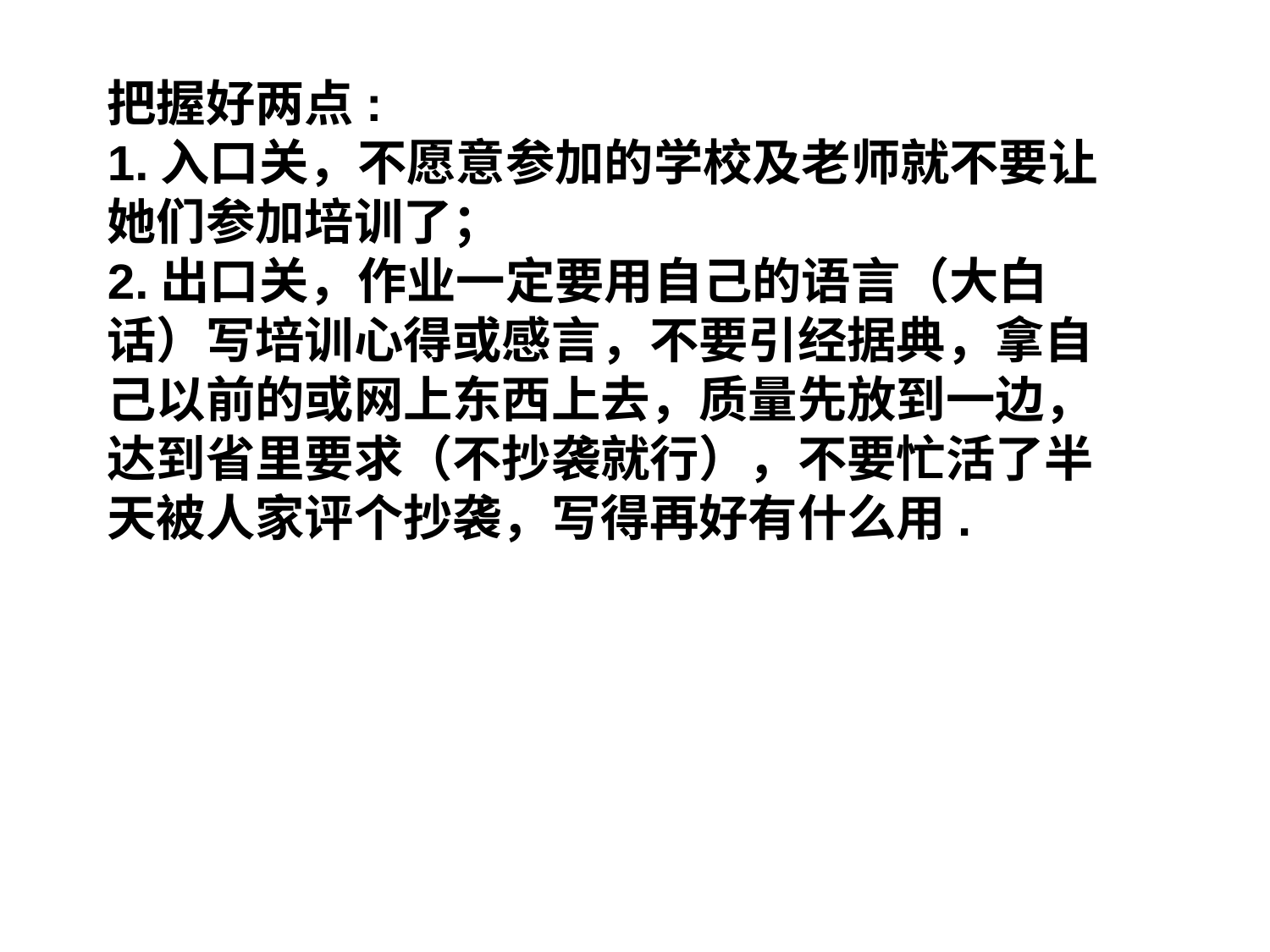

把握好两点:
1.入口关，不愿意参加的学校及老师就不要让她们参加培训了；
2.出口关，作业一定要用自己的语言（大白话）写培训心得或感言，不要引经据典，拿自己以前的或网上东西上去，质量先放到一边，达到省里要求（不抄袭就行），不要忙活了半天被人家评个抄袭，写得再好有什么用.